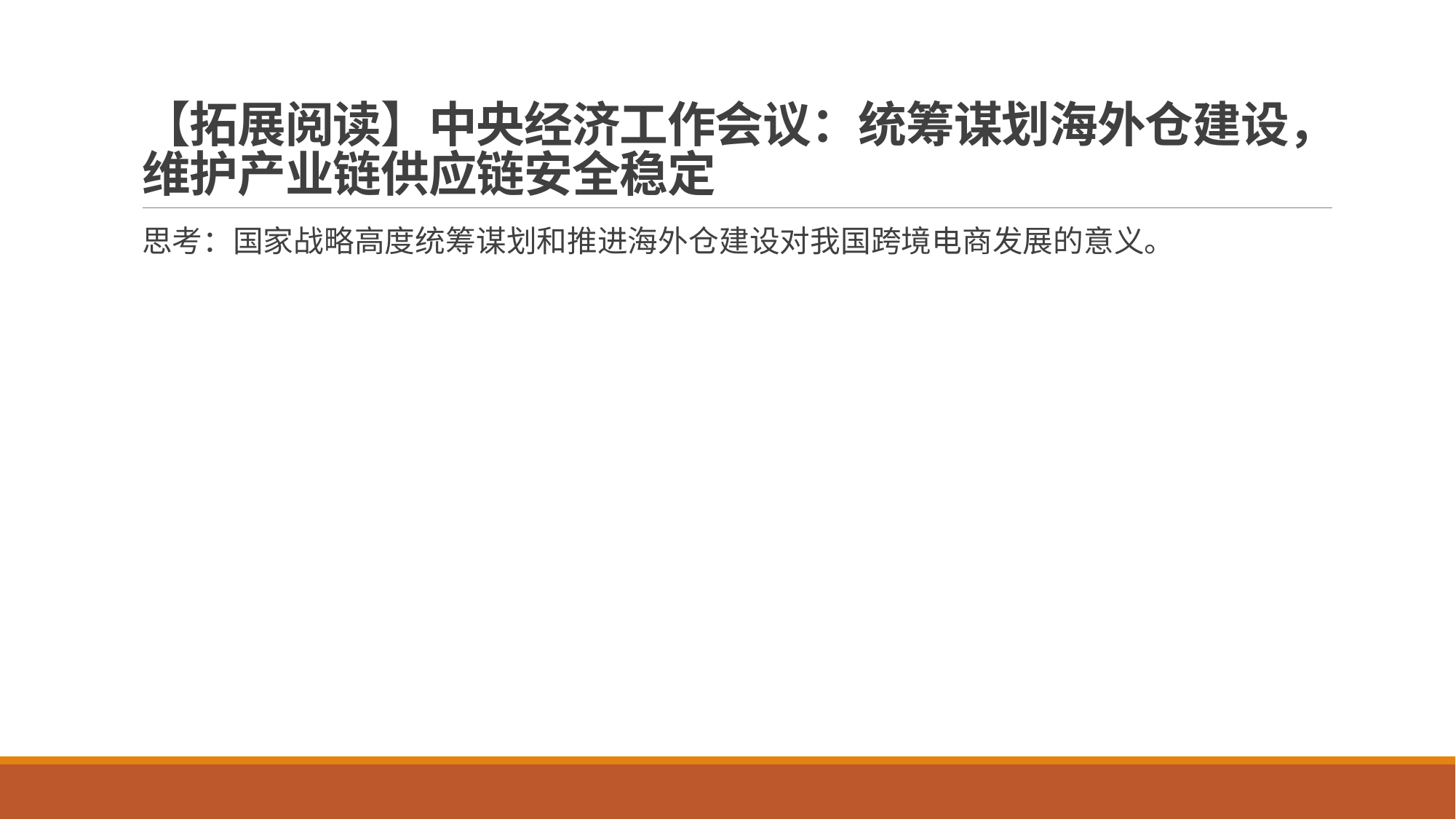

# 【拓展阅读】中央经济工作会议：统筹谋划海外仓建设，维护产业链供应链安全稳定
思考：国家战略高度统筹谋划和推进海外仓建设对我国跨境电商发展的意义。